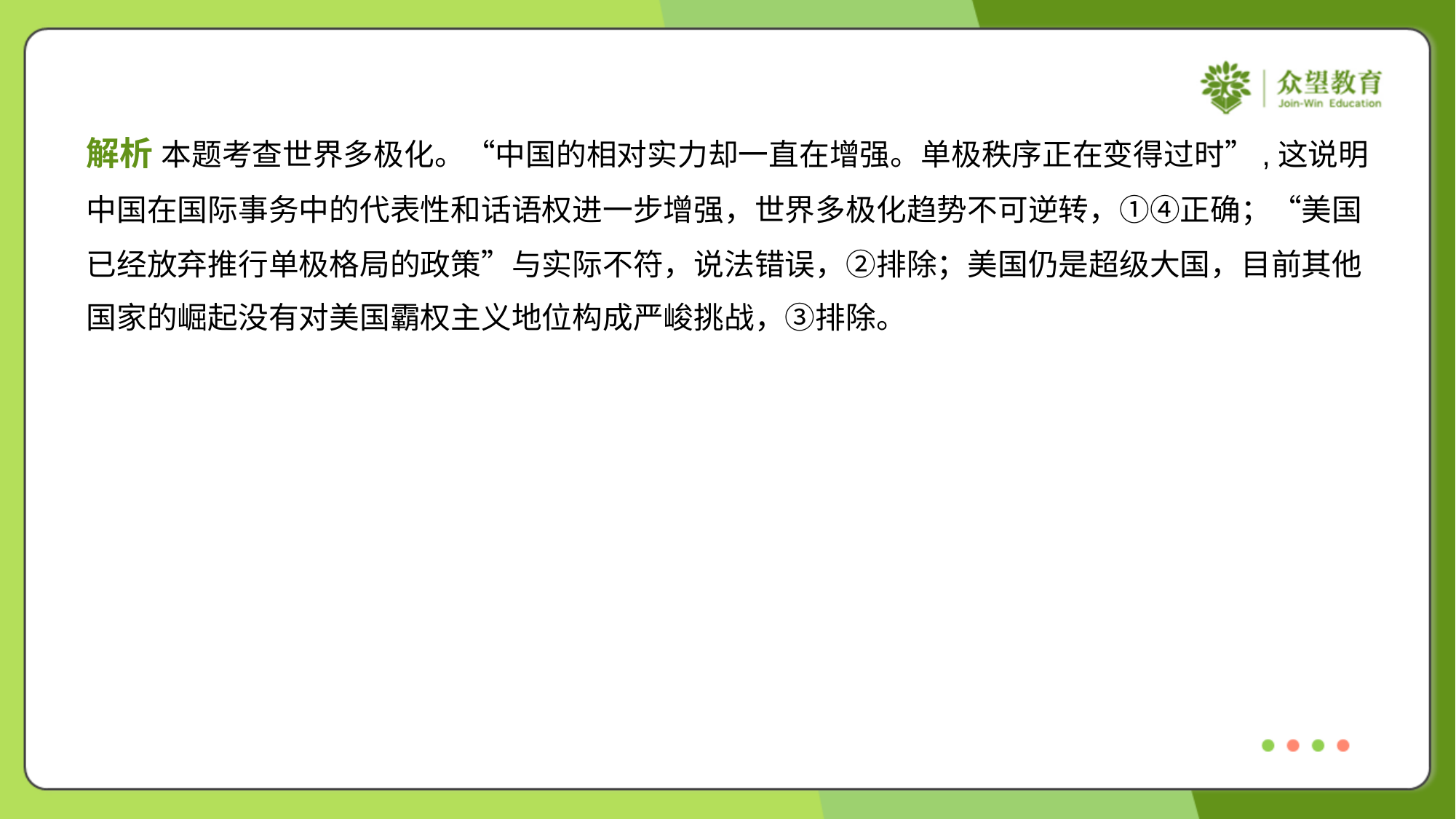

解析 本题考查世界多极化。“中国的相对实力却一直在增强。单极秩序正在变得过时”,这说明
中国在国际事务中的代表性和话语权进一步增强，世界多极化趋势不可逆转，①④正确；“美国
已经放弃推行单极格局的政策”与实际不符，说法错误，②排除；美国仍是超级大国，目前其他
国家的崛起没有对美国霸权主义地位构成严峻挑战，③排除。